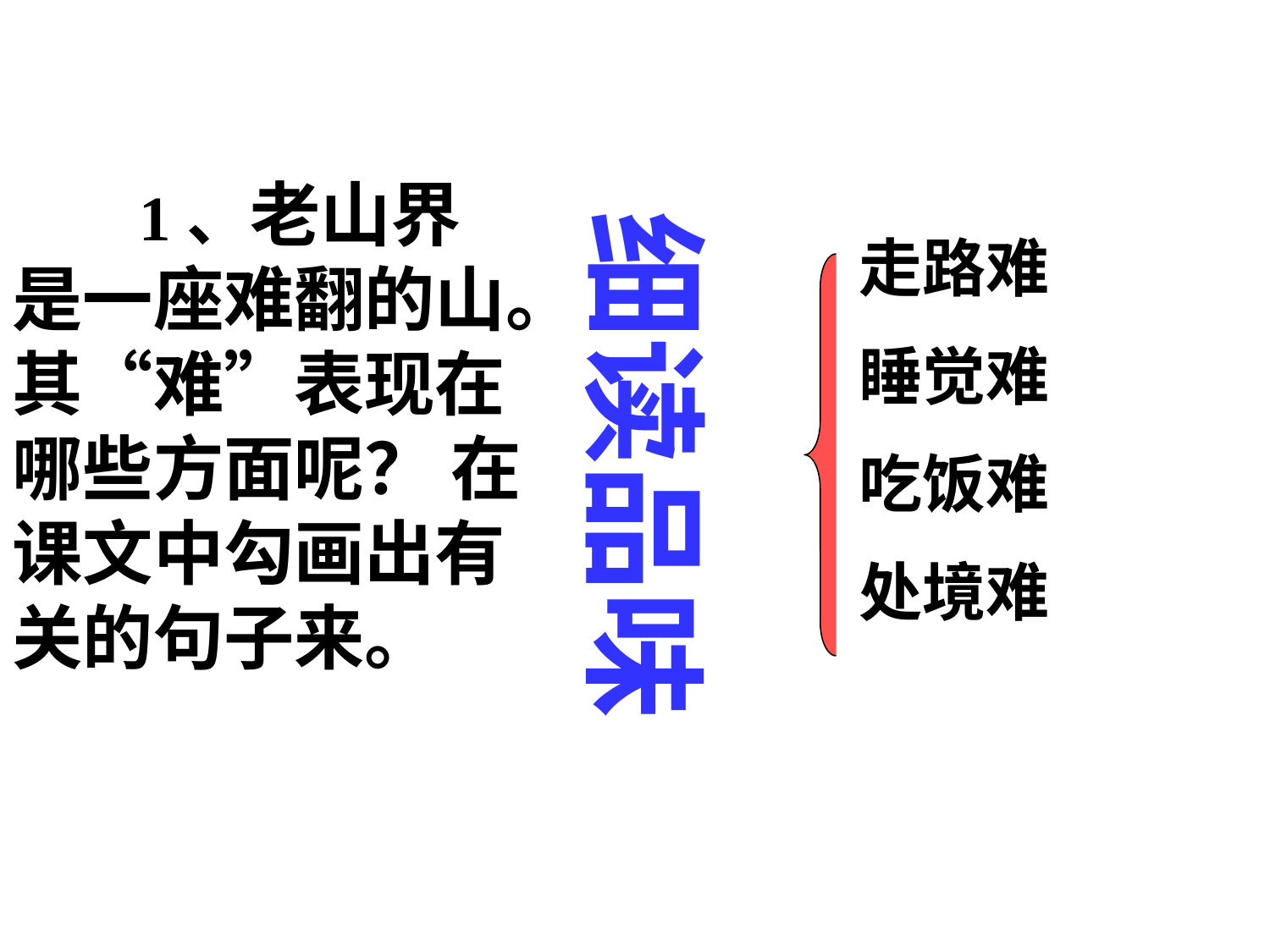

1、老山界是一座难翻的山。其“难”表现在哪些方面呢？ 在课文中勾画出有关的句子来。

细读品味
走路难
睡觉难
吃饭难
处境难